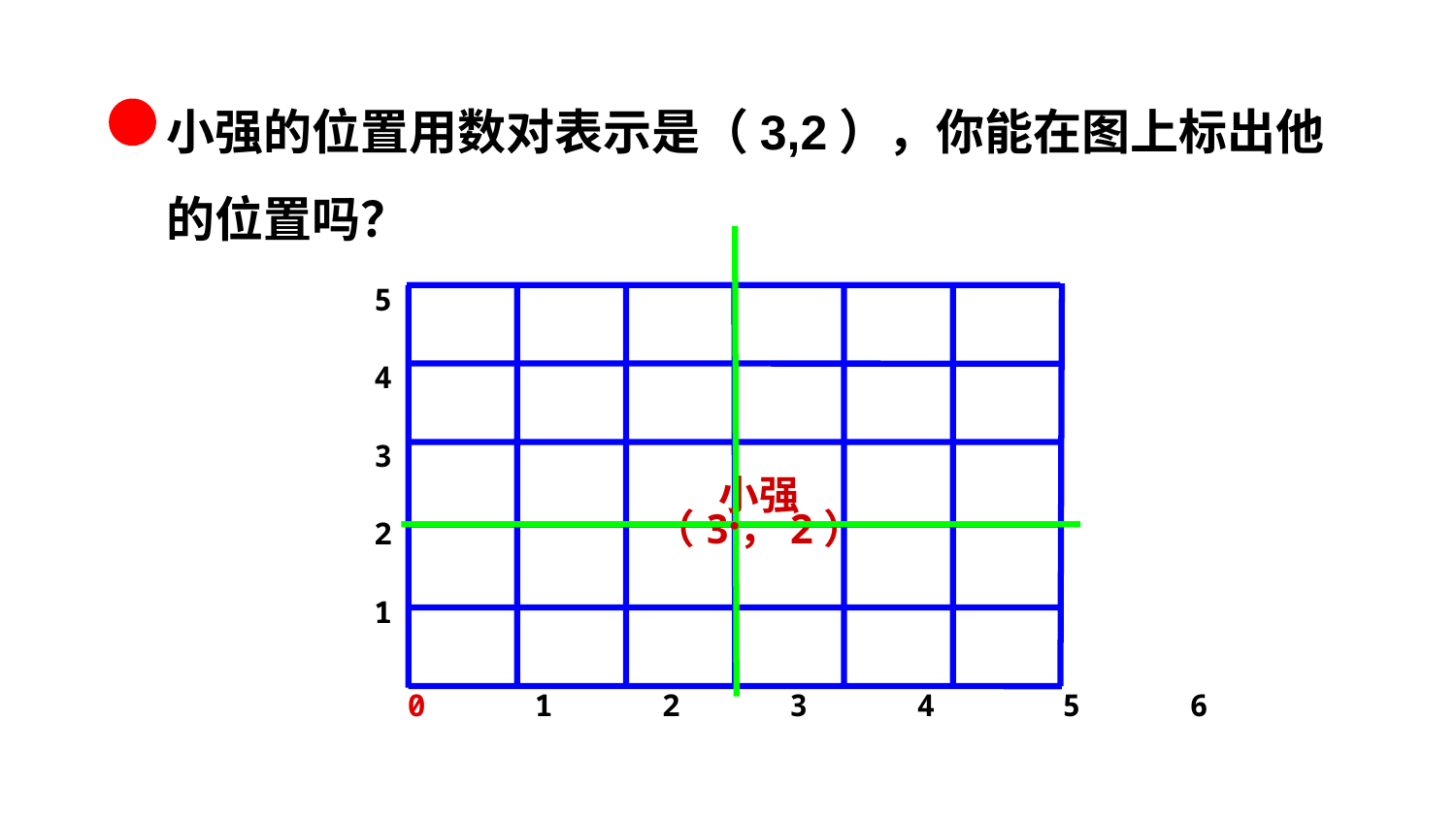

小强的位置用数对表示是（3,2），你能在图上标出他
的位置吗？

5
4
3
2
1

小强（3，2）
·

0      1      2      3      4       5      6